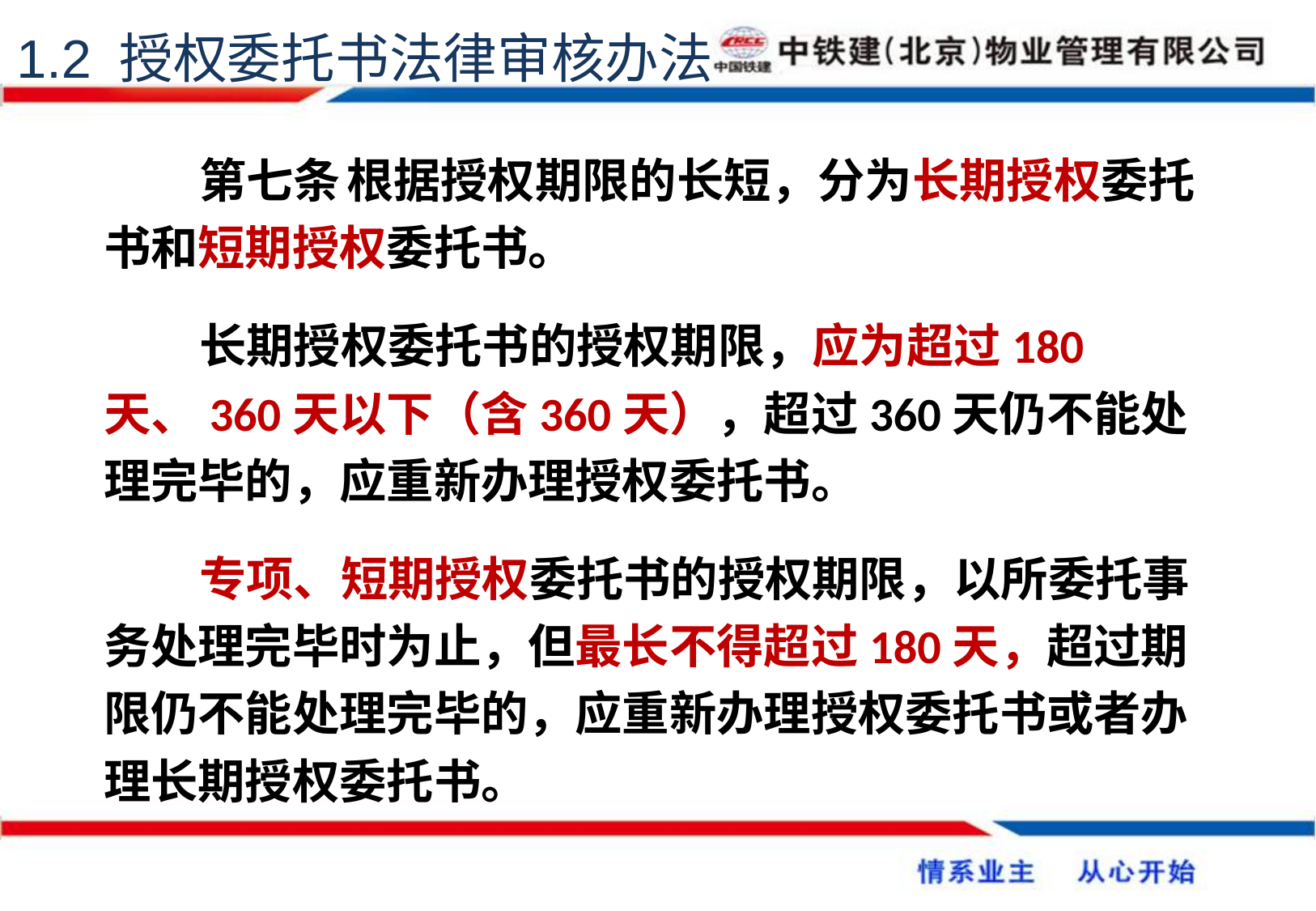

1.2 授权委托书法律审核办法
第七条	根据授权期限的长短，分为长期授权委托书和短期授权委托书。
长期授权委托书的授权期限，应为超过180天、360天以下（含360天），超过360天仍不能处理完毕的，应重新办理授权委托书。
专项、短期授权委托书的授权期限，以所委托事务处理完毕时为止，但最长不得超过180天，超过期限仍不能处理完毕的，应重新办理授权委托书或者办理长期授权委托书。
20